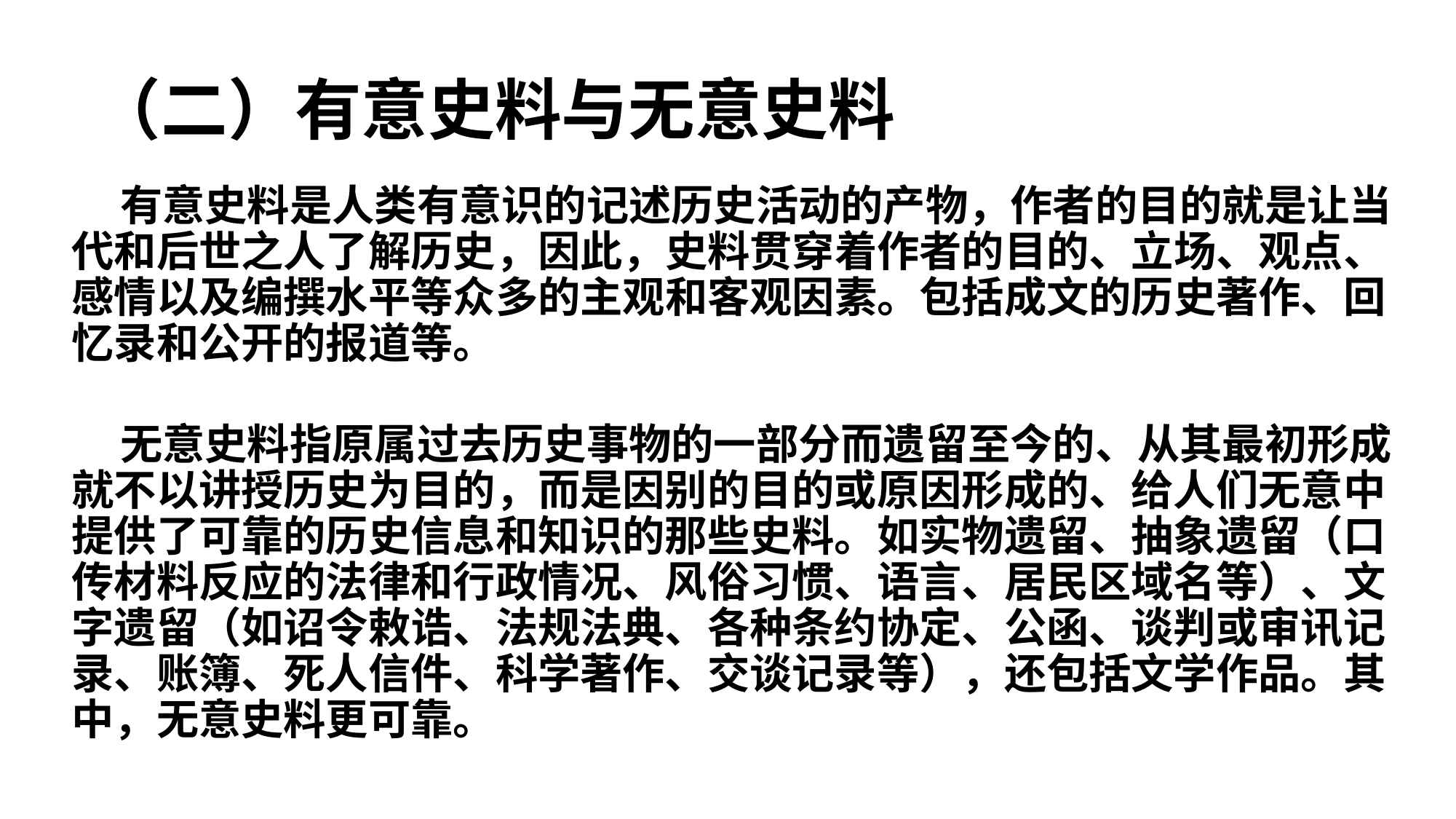

# （二）有意史料与无意史料
    有意史料是人类有意识的记述历史活动的产物，作者的目的就是让当代和后世之人了解历史，因此，史料贯穿着作者的目的、立场、观点、感情以及编撰水平等众多的主观和客观因素。包括成文的历史著作、回忆录和公开的报道等。
    无意史料指原属过去历史事物的一部分而遗留至今的、从其最初形成就不以讲授历史为目的，而是因别的目的或原因形成的、给人们无意中提供了可靠的历史信息和知识的那些史料。如实物遗留、抽象遗留（口传材料反应的法律和行政情况、风俗习惯、语言、居民区域名等）、文字遗留（如诏令敕诰、法规法典、各种条约协定、公函、谈判或审讯记录、账簿、死人信件、科学著作、交谈记录等），还包括文学作品。其中，无意史料更可靠。